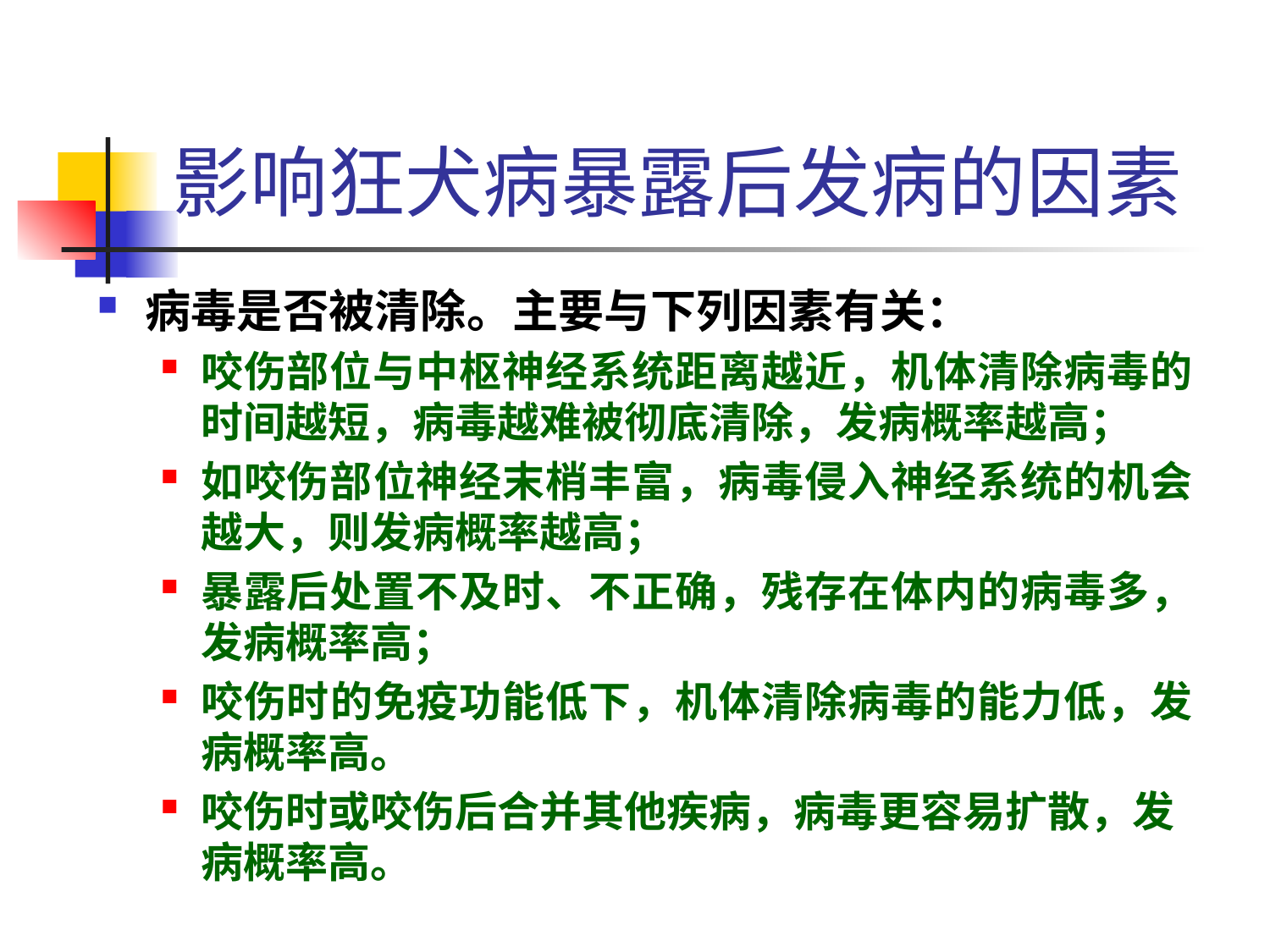

# 影响狂犬病暴露后发病的因素
病毒是否被清除。主要与下列因素有关：
咬伤部位与中枢神经系统距离越近，机体清除病毒的时间越短，病毒越难被彻底清除，发病概率越高；
如咬伤部位神经末梢丰富，病毒侵入神经系统的机会越大，则发病概率越高；
暴露后处置不及时、不正确，残存在体内的病毒多，发病概率高；
咬伤时的免疫功能低下，机体清除病毒的能力低，发病概率高。
咬伤时或咬伤后合并其他疾病，病毒更容易扩散，发病概率高。